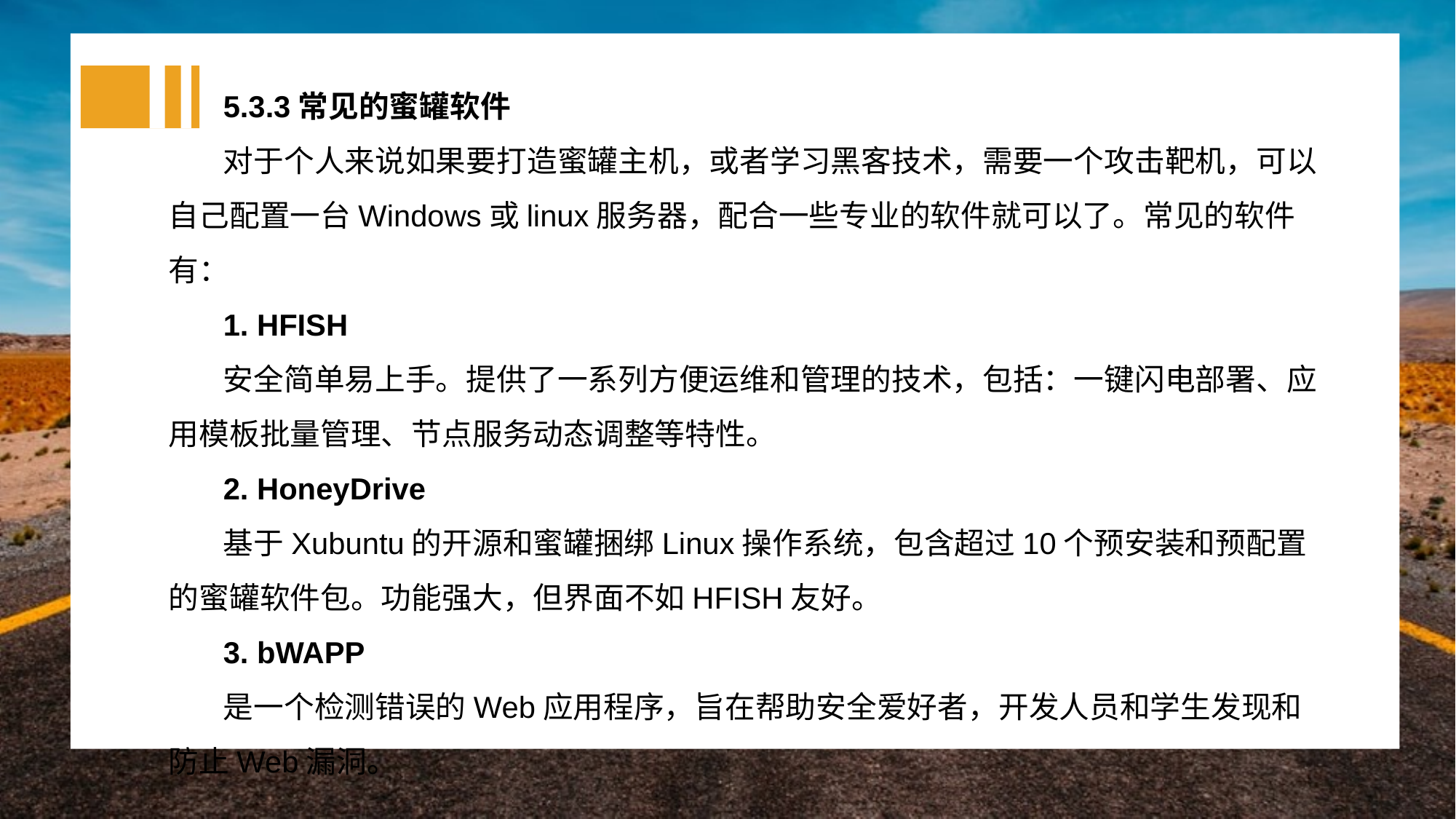

5.3.3常见的蜜罐软件
对于个人来说如果要打造蜜罐主机，或者学习黑客技术，需要一个攻击靶机，可以自己配置一台Windows或linux服务器，配合一些专业的软件就可以了。常见的软件有：
1. HFISH
安全简单易上手。提供了一系列方便运维和管理的技术，包括：一键闪电部署、应用模板批量管理、节点服务动态调整等特性。
2. HoneyDrive
基于Xubuntu的开源和蜜罐捆绑Linux操作系统，包含超过10个预安装和预配置的蜜罐软件包。功能强大，但界面不如HFISH友好。
3. bWAPP
是一个检测错误的Web应用程序，旨在帮助安全爱好者，开发人员和学生发现和防止Web漏洞。